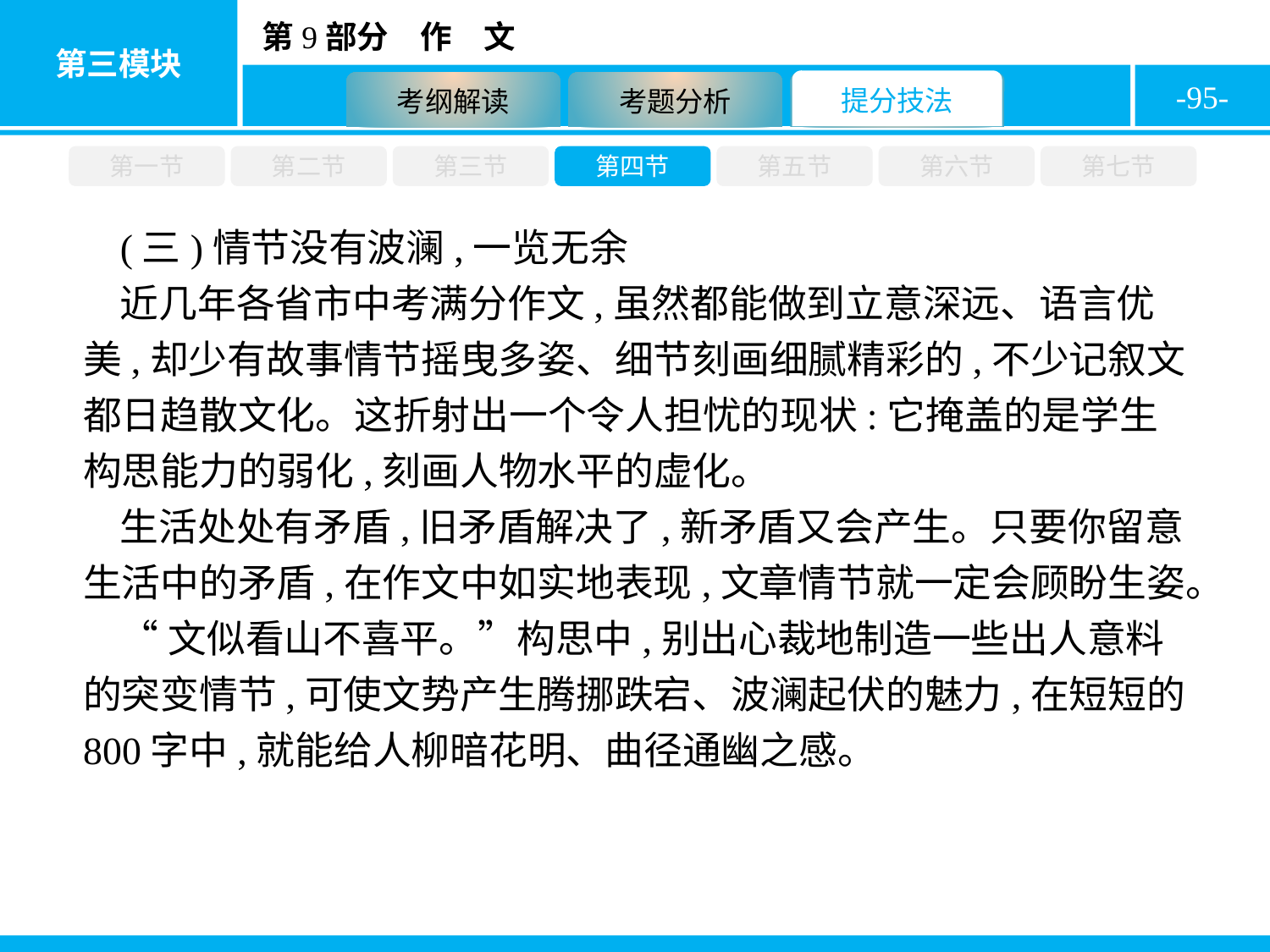

-95-
第一节
第二节
第三节
第四节
第五节
第六节
第七节
(三)情节没有波澜,一览无余
近几年各省市中考满分作文,虽然都能做到立意深远、语言优美,却少有故事情节摇曳多姿、细节刻画细腻精彩的,不少记叙文都日趋散文化。这折射出一个令人担忧的现状:它掩盖的是学生构思能力的弱化,刻画人物水平的虚化。
生活处处有矛盾,旧矛盾解决了,新矛盾又会产生。只要你留意生活中的矛盾,在作文中如实地表现,文章情节就一定会顾盼生姿。
“文似看山不喜平。”构思中,别出心裁地制造一些出人意料的突变情节,可使文势产生腾挪跌宕、波澜起伏的魅力,在短短的800字中,就能给人柳暗花明、曲径通幽之感。